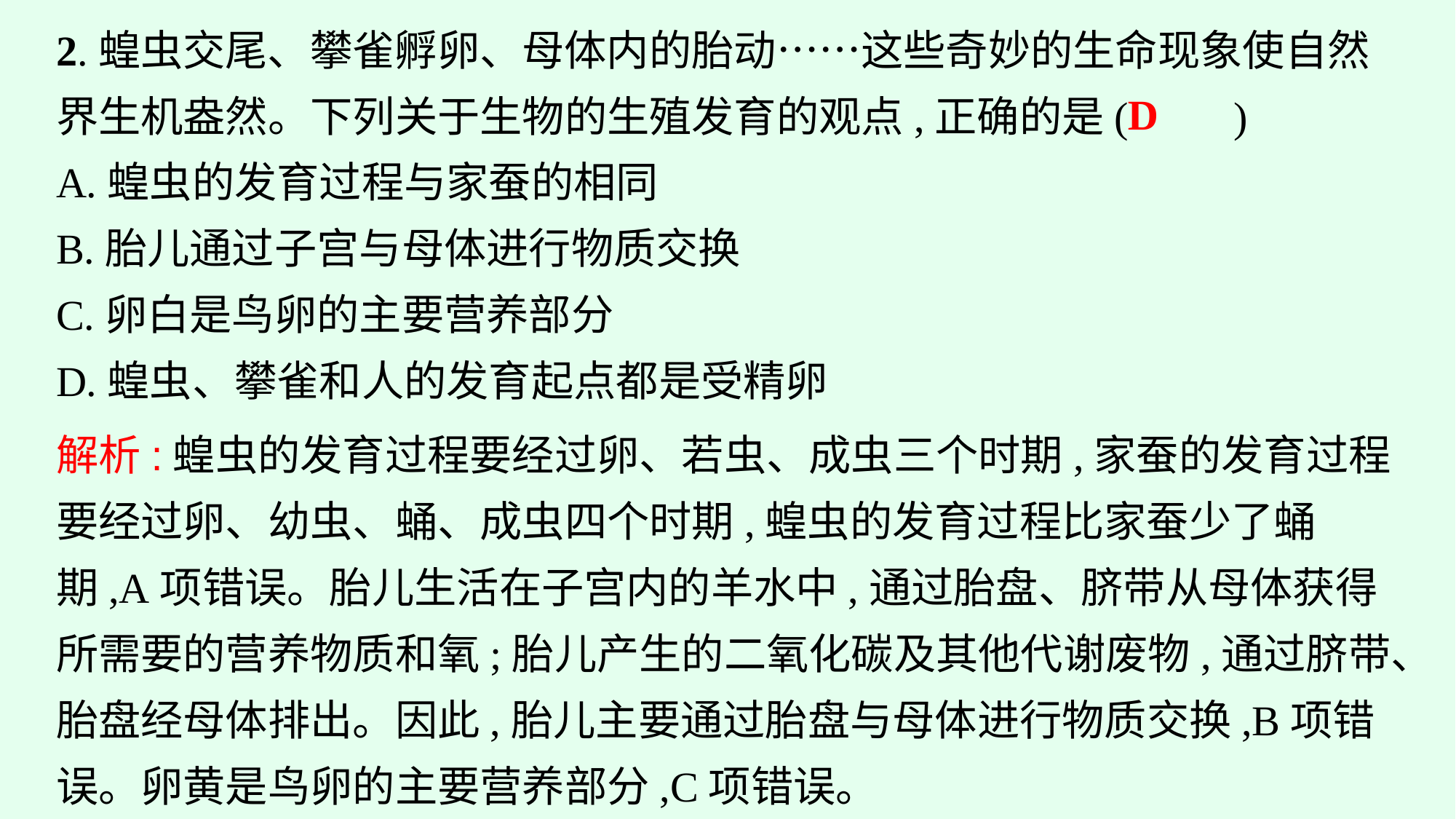

2.蝗虫交尾、攀雀孵卵、母体内的胎动……这些奇妙的生命现象使自然界生机盎然。下列关于生物的生殖发育的观点,正确的是(　　)
A.蝗虫的发育过程与家蚕的相同
B.胎儿通过子宫与母体进行物质交换
C.卵白是鸟卵的主要营养部分
D.蝗虫、攀雀和人的发育起点都是受精卵
D
解析:蝗虫的发育过程要经过卵、若虫、成虫三个时期,家蚕的发育过程要经过卵、幼虫、蛹、成虫四个时期,蝗虫的发育过程比家蚕少了蛹期,A项错误。胎儿生活在子宫内的羊水中,通过胎盘、脐带从母体获得所需要的营养物质和氧;胎儿产生的二氧化碳及其他代谢废物,通过脐带、胎盘经母体排出。因此,胎儿主要通过胎盘与母体进行物质交换,B项错误。卵黄是鸟卵的主要营养部分,C项错误。